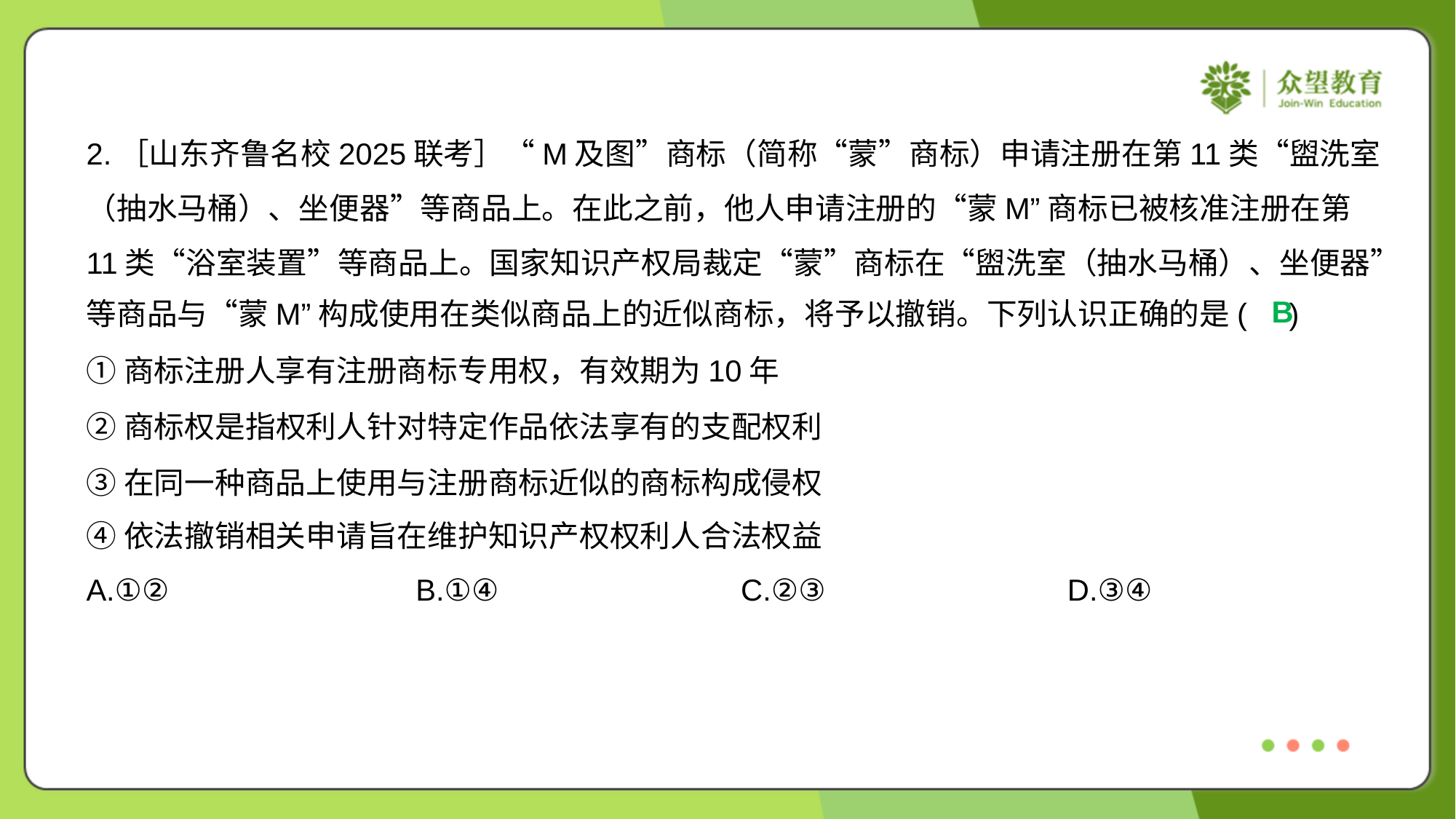

2.［山东齐鲁名校2025联考］“M及图”商标（简称“蒙”商标）申请注册在第11类“盥洗室
（抽水马桶）、坐便器”等商品上。在此之前，他人申请注册的“蒙M”商标已被核准注册在第
11类“浴室装置”等商品上。国家知识产权局裁定“蒙”商标在“盥洗室（抽水马桶）、坐便器”
等商品与“蒙M”构成使用在类似商品上的近似商标，将予以撤销。下列认识正确的是(     )
B
①商标注册人享有注册商标专用权，有效期为10年
②商标权是指权利人针对特定作品依法享有的支配权利
③在同一种商品上使用与注册商标近似的商标构成侵权
④依法撤销相关申请旨在维护知识产权权利人合法权益
A.①②	B.①④	C.②③	D.③④